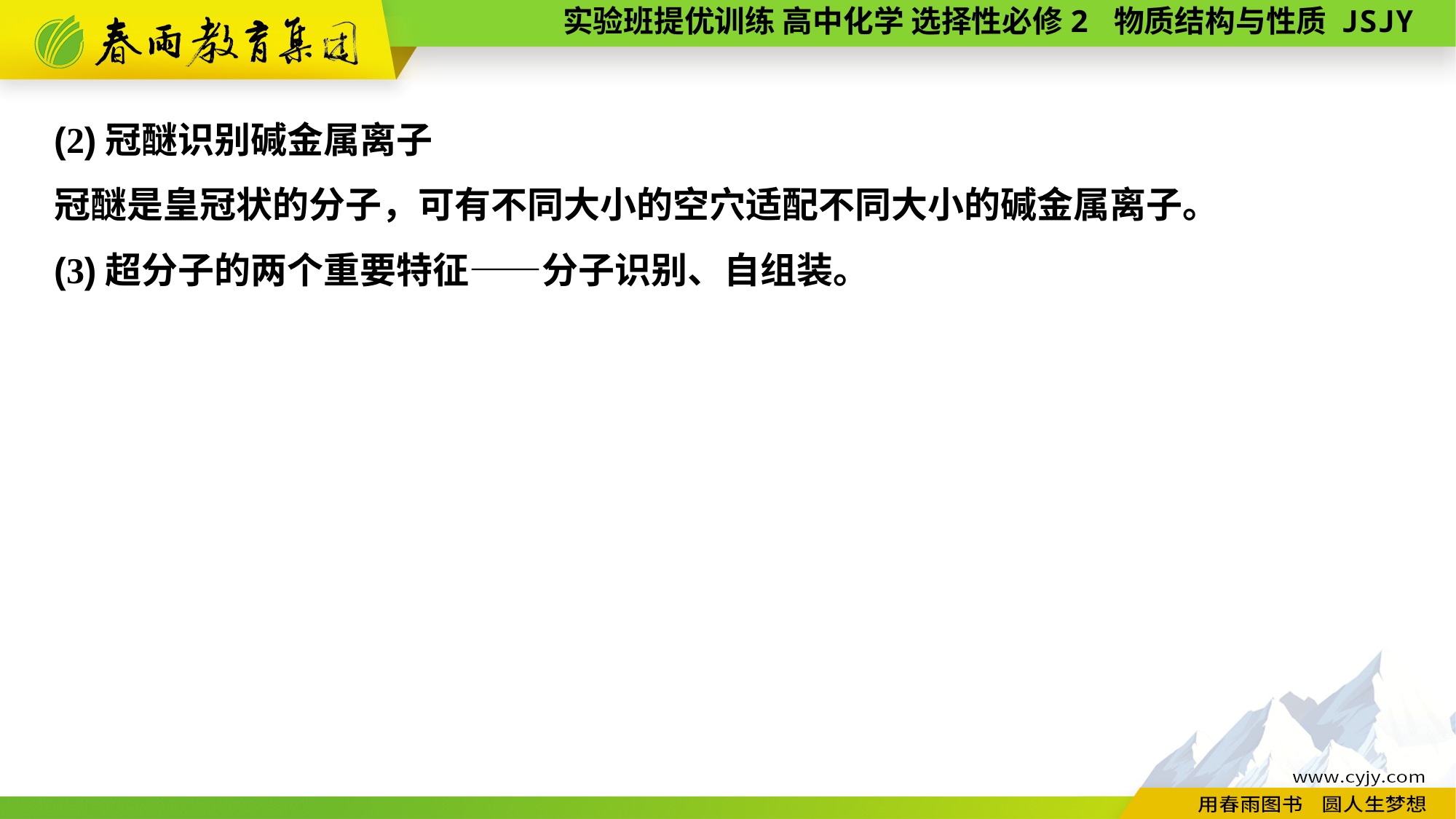

(2)冠醚识别碱金属离子
冠醚是皇冠状的分子，可有不同大小的空穴适配不同大小的碱金属离子。
(3)超分子的两个重要特征——分子识别、自组装。